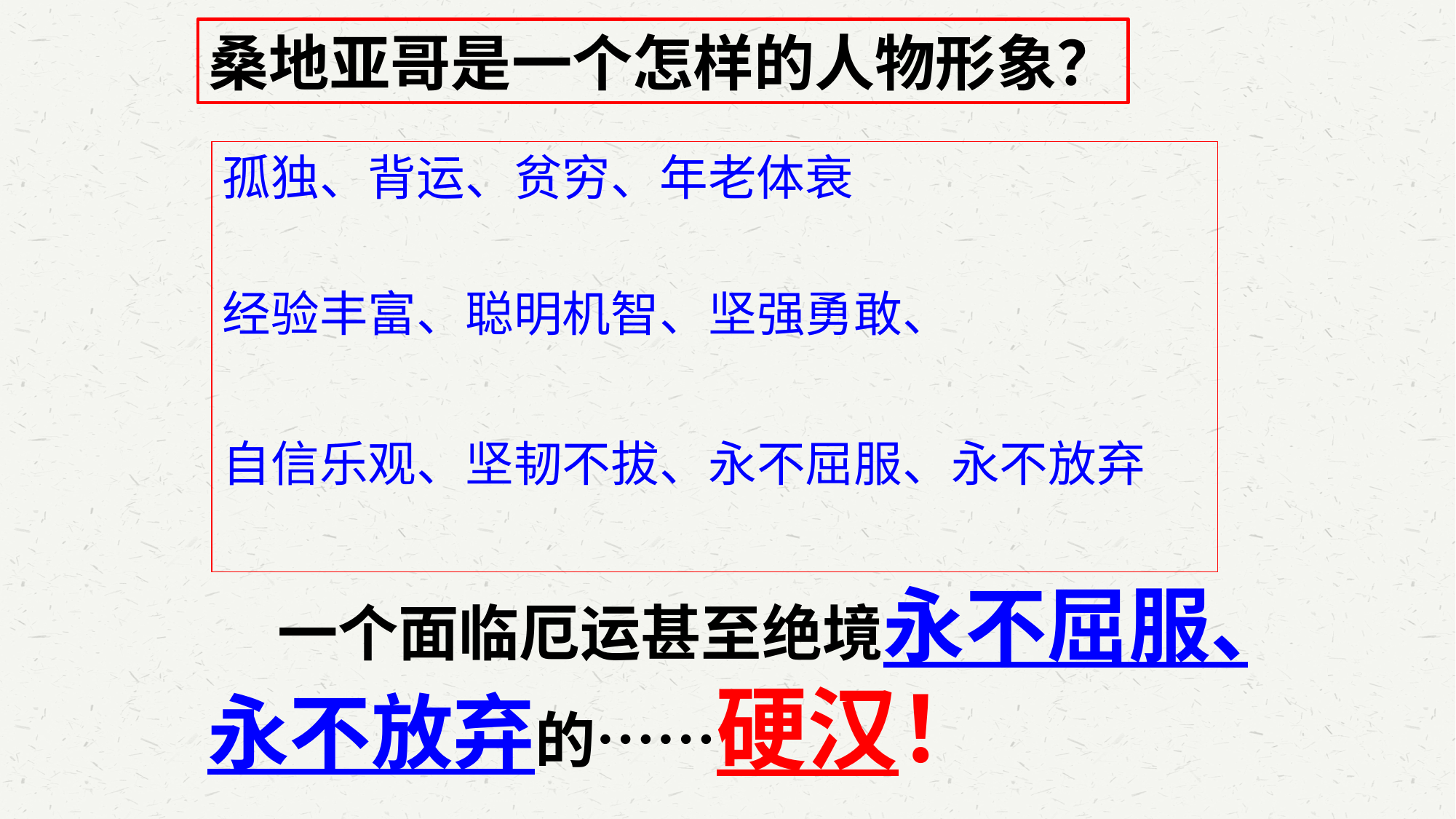

桑地亚哥是一个怎样的人物形象？
孤独、背运、贫穷、年老体衰

经验丰富、聪明机智、坚强勇敢、

自信乐观、坚韧不拔、永不屈服、永不放弃
    一个面临厄运甚至绝境永不屈服、永不放弃的……硬汉！